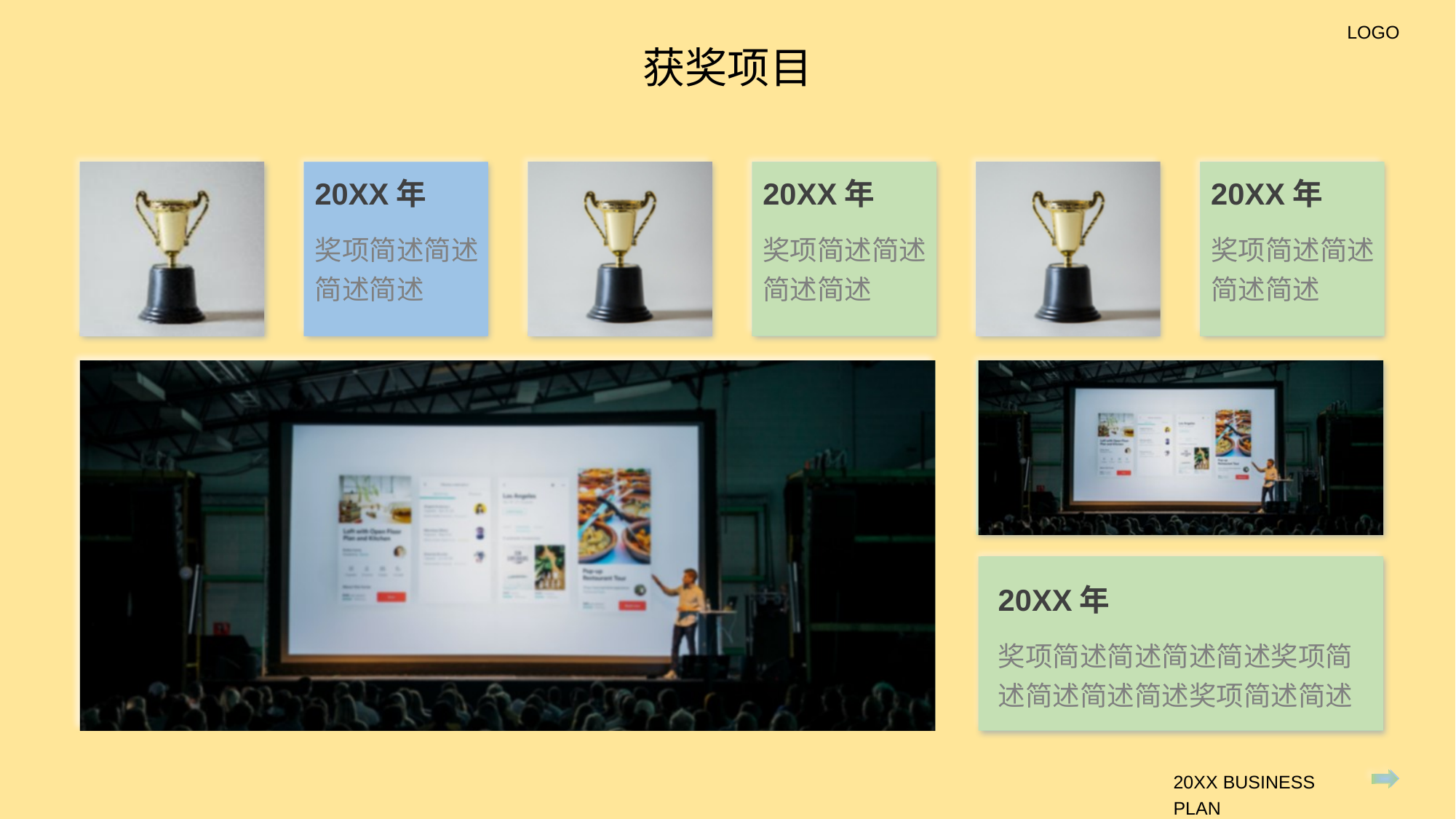

获奖项目

20XX年
20XX年
20XX年
奖项简述简述简述简述
奖项简述简述简述简述
奖项简述简述简述简述

20XX年
奖项简述简述简述简述奖项简述简述简述简述奖项简述简述